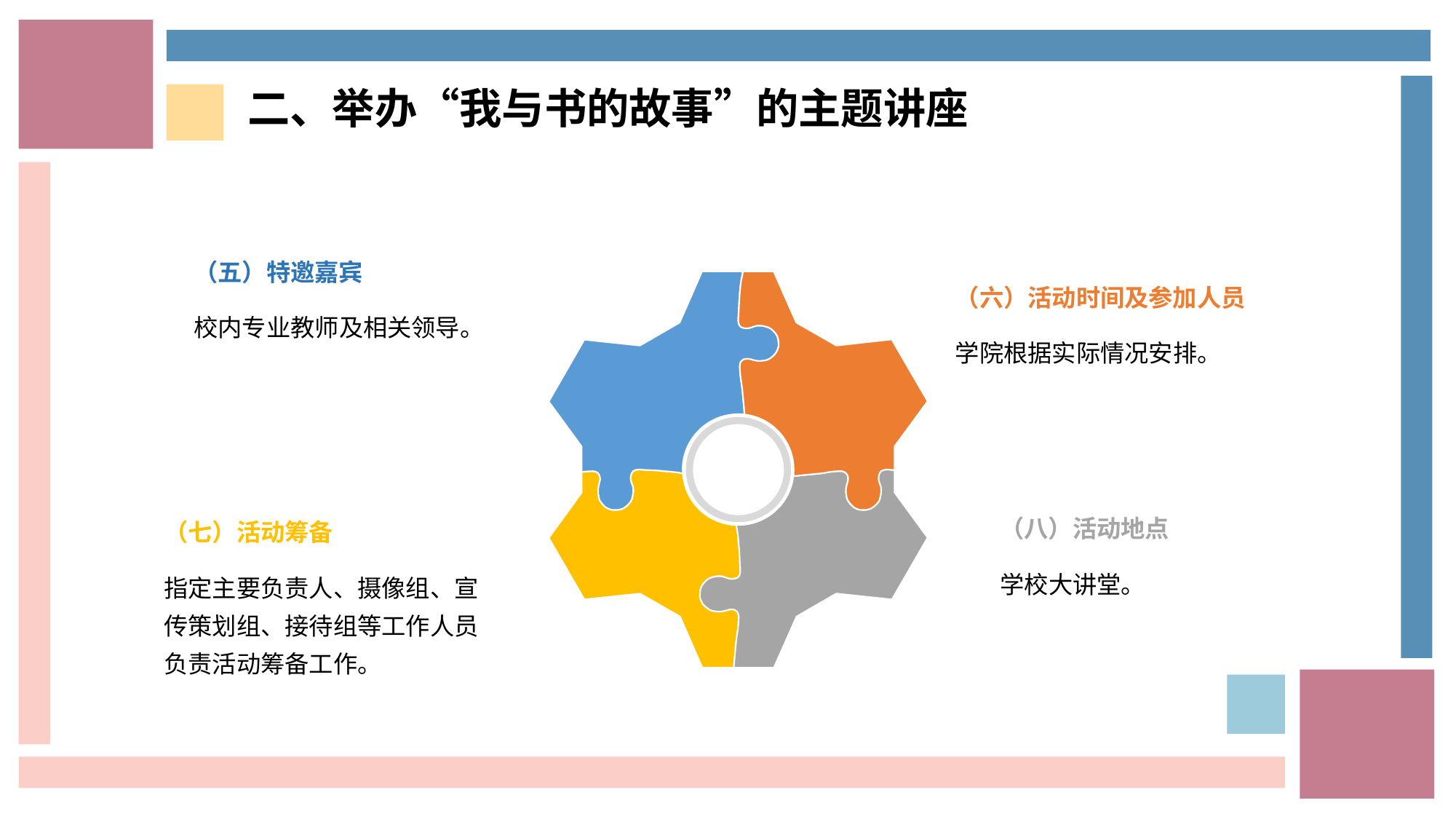

二、举办“我与书的故事”的主题讲座

（六）活动时间及参加人员
学院根据实际情况安排。
（五）特邀嘉宾
校内专业教师及相关领导。

（八）活动地点
学校大讲堂。
（七）活动筹备
指定主要负责人、摄像组、宣传策划组、接待组等工作人员负责活动筹备工作。